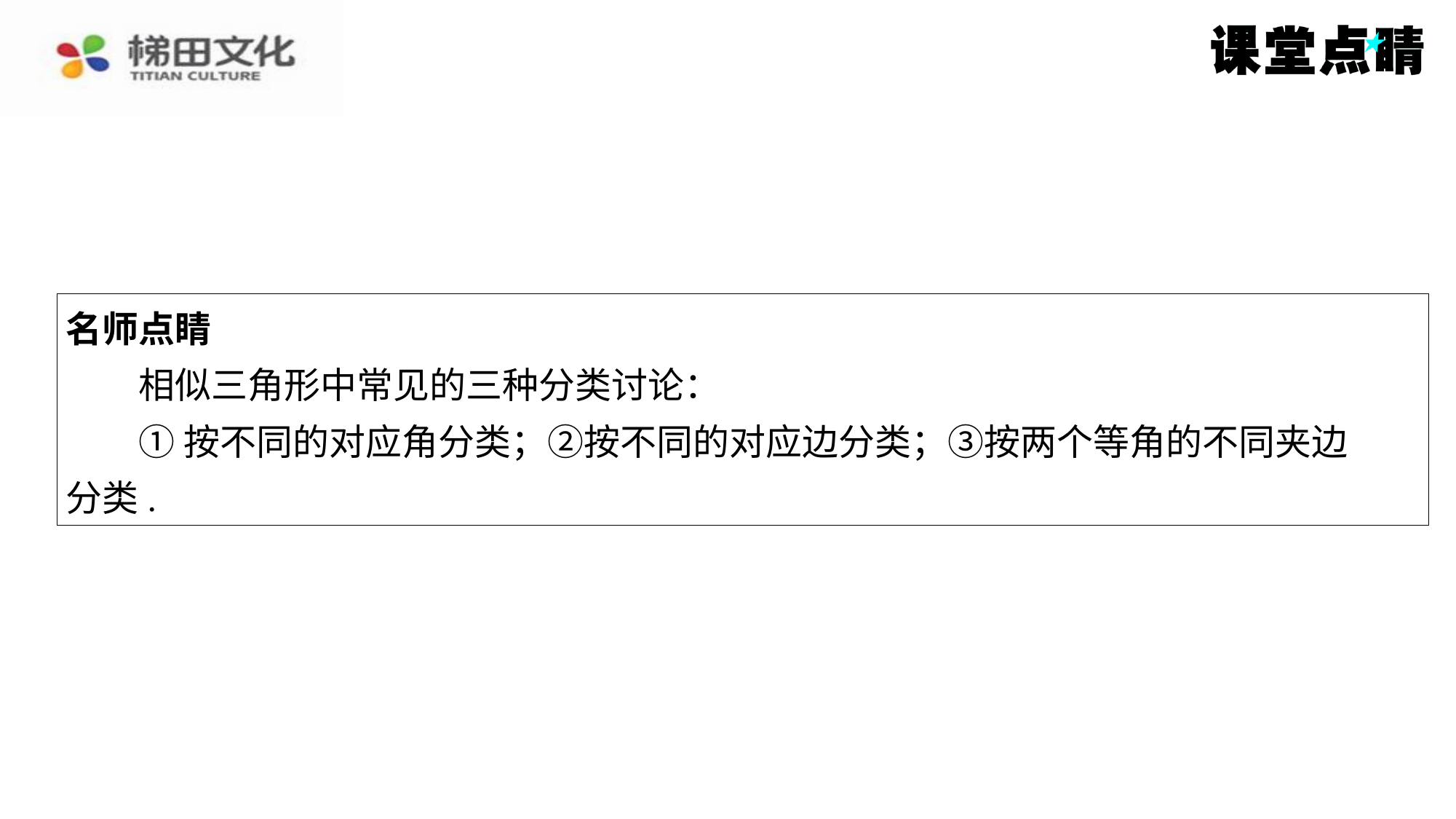

名师点睛
　　相似三角形中常见的三种分类讨论：
①按不同的对应角分类；②按不同的对应边分类；③按两个等角的不同夹边
分类.